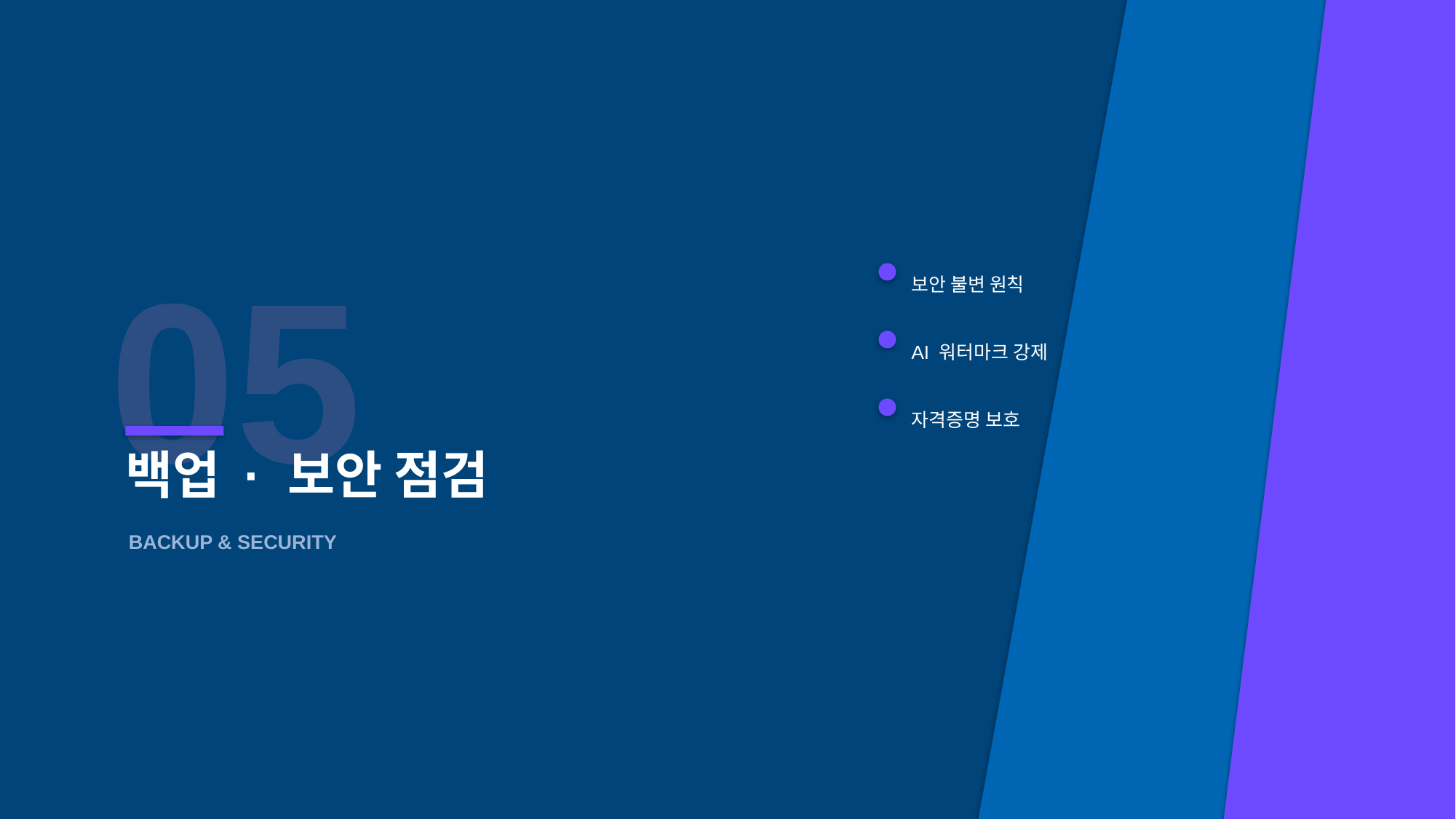

05
보안 불변 원칙

AI 워터마크 강제

자격증명 보호

백업 · 보안 점검
BACKUP & SECURITY